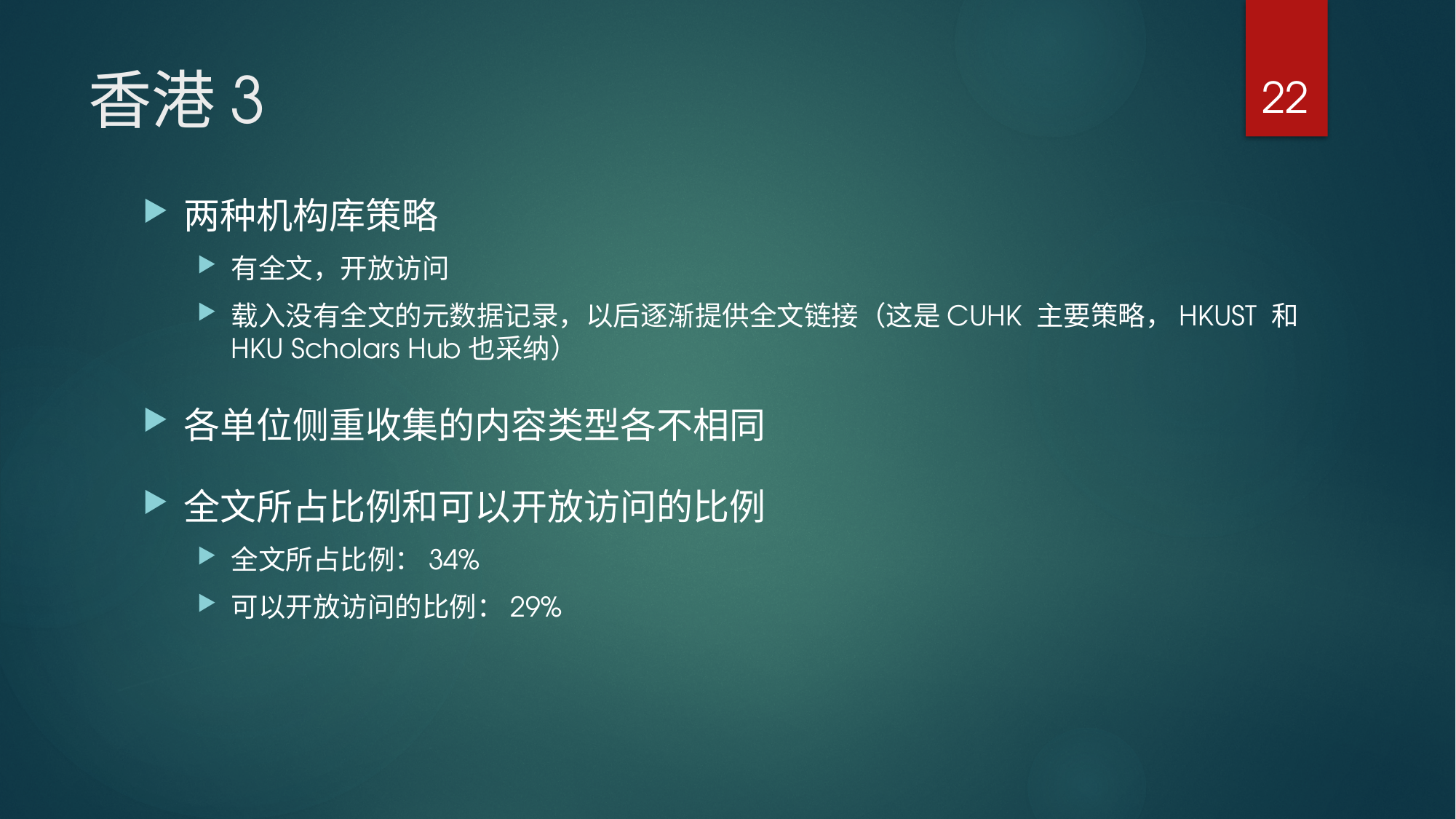

22
# 香港3
两种机构库策略
有全文，开放访问
载入没有全文的元数据记录，以后逐渐提供全文链接（这是CUHK 主要策略，HKUST 和HKU Scholars Hub也采纳）
各单位侧重收集的内容类型各不相同
全文所占比例和可以开放访问的比例
全文所占比例：34%
可以开放访问的比例：29%